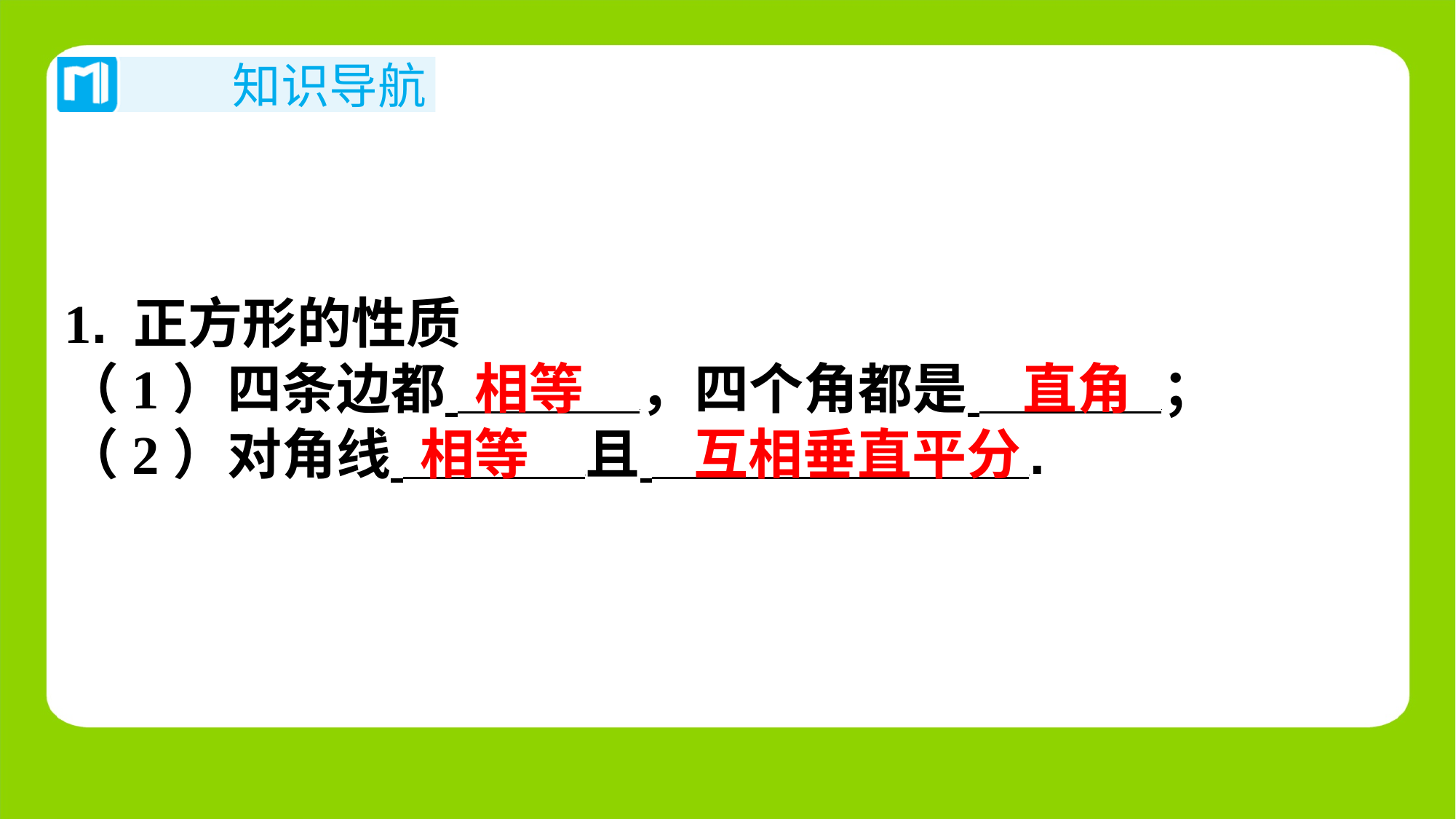

1. 正方形的性质
（1）四条边都                             ，四个角都是                             ⁠；
（2）对角线                             且                                                          ⁠.
相等
直角
相等
互相垂直平分